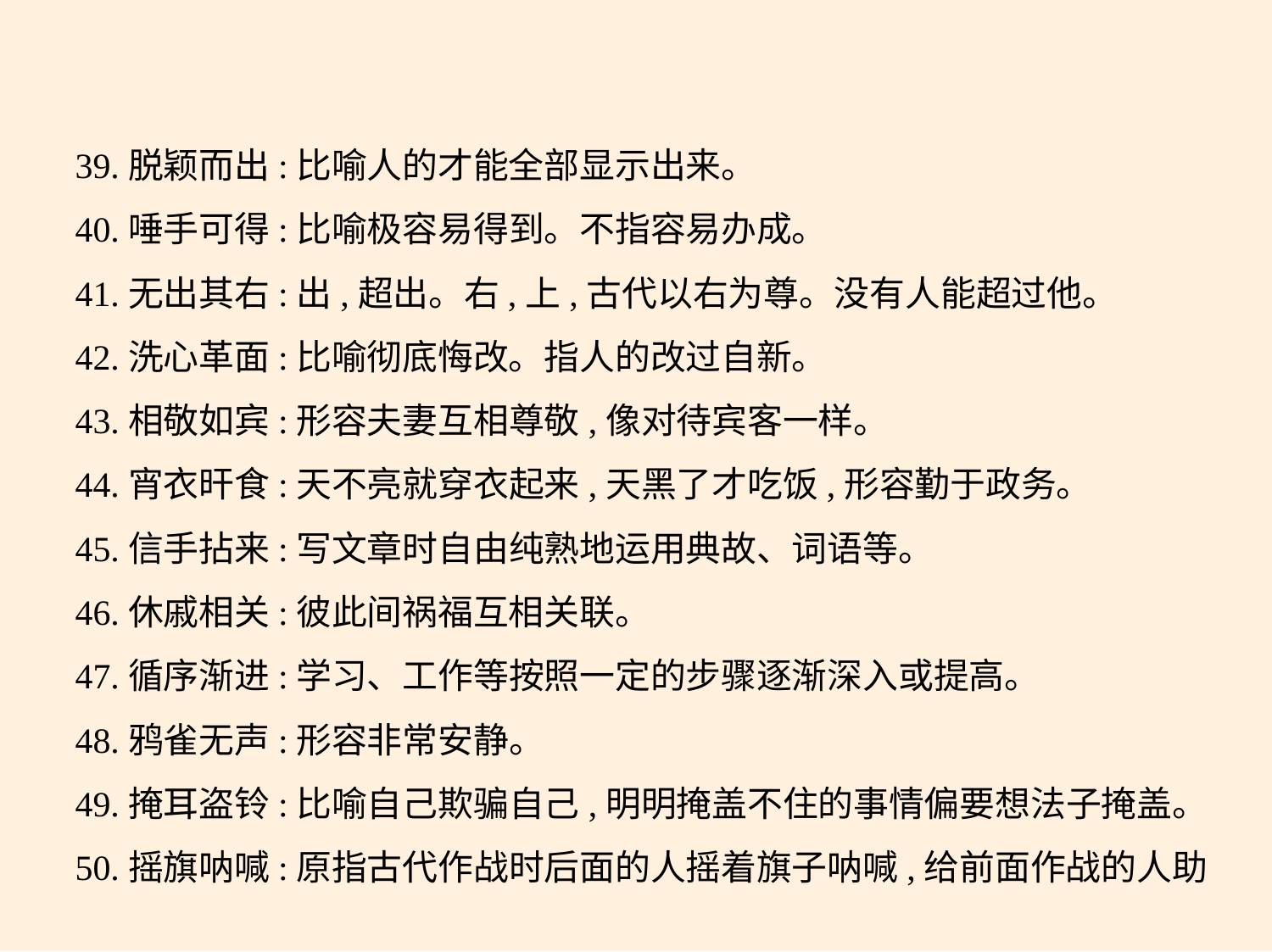

39.脱颖而出:比喻人的才能全部显示出来。
40.唾手可得:比喻极容易得到。不指容易办成。
41.无出其右:出,超出。右,上,古代以右为尊。没有人能超过他。
42.洗心革面:比喻彻底悔改。指人的改过自新。
43.相敬如宾:形容夫妻互相尊敬,像对待宾客一样。
44.宵衣旰食:天不亮就穿衣起来,天黑了才吃饭,形容勤于政务。
45.信手拈来:写文章时自由纯熟地运用典故、词语等。
46.休戚相关:彼此间祸福互相关联。
47.循序渐进:学习、工作等按照一定的步骤逐渐深入或提高。
48.鸦雀无声:形容非常安静。
49.掩耳盗铃:比喻自己欺骗自己,明明掩盖不住的事情偏要想法子掩盖。
50.摇旗呐喊:原指古代作战时后面的人摇着旗子呐喊,给前面作战的人助